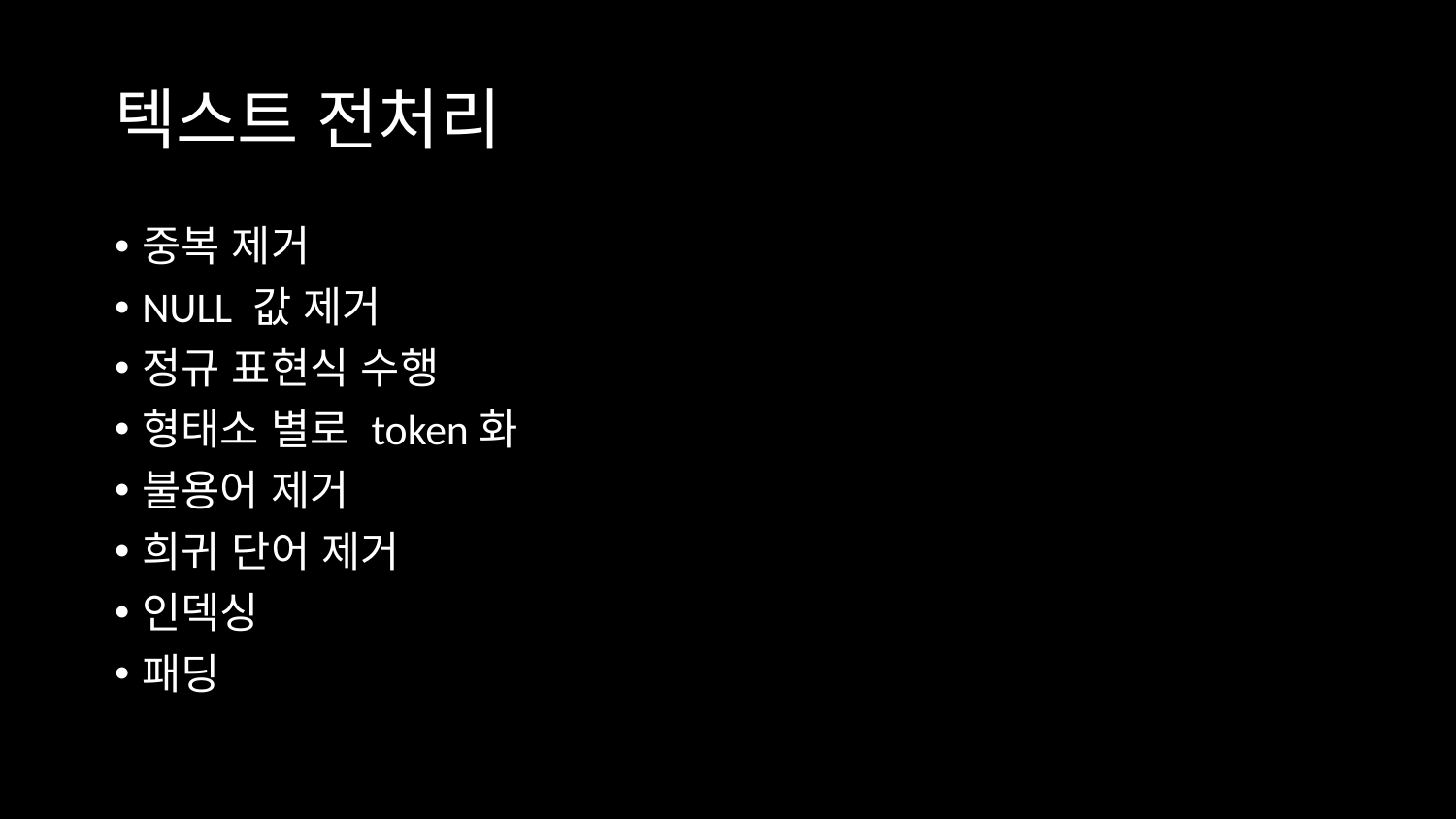

# 텍스트 전처리
중복 제거
NULL 값 제거
정규 표현식 수행
형태소 별로 token화
불용어 제거
희귀 단어 제거
인덱싱
패딩